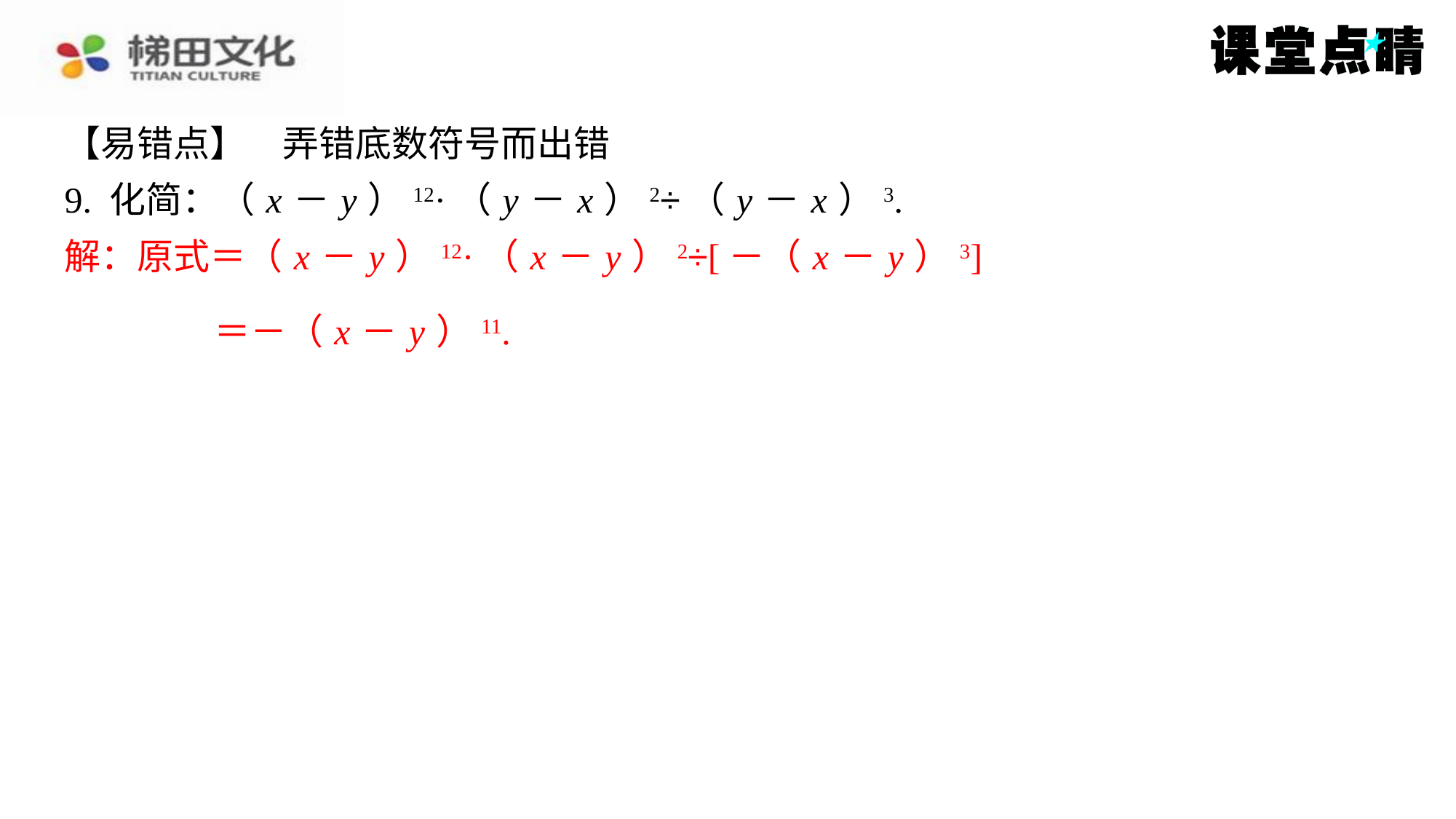

【易错点】　弄错底数符号而出错
9. 化简：（ x － y ）12·（ y － x ）2÷（ y － x ）3.
解：原式＝（ x － y ）12·（ x － y ）2÷[－（ x － y ）3]
＝－（ x － y ）11.
解：原式＝（ x － y ）12·（ x － y ）2÷[－（ x － y ）3]
＝－（ x － y ）11.